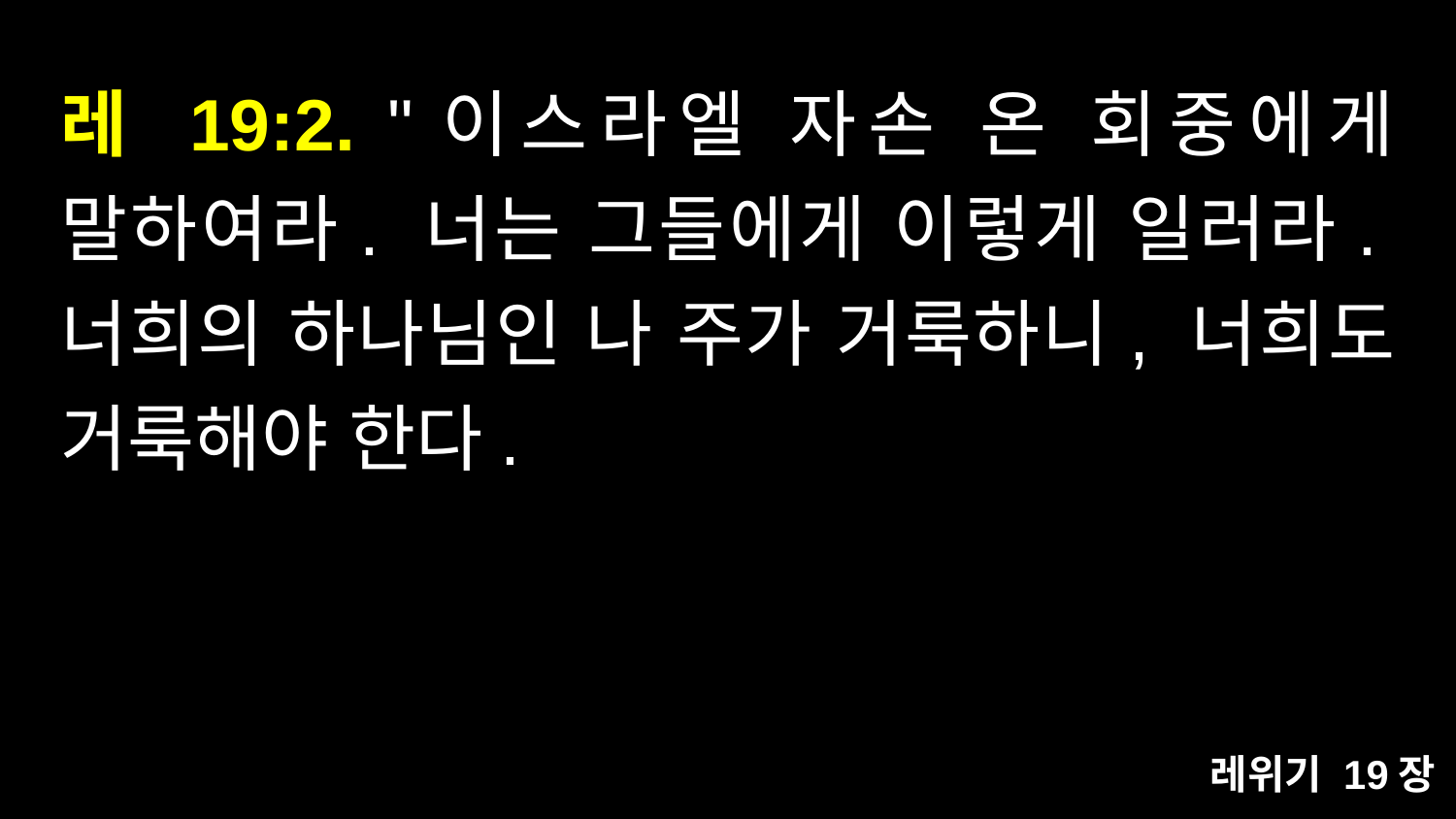

# 레 19:2. "이스라엘 자손 온 회중에게 말하여라. 너는 그들에게 이렇게 일러라.너희의 하나님인 나 주가 거룩하니, 너희도 거룩해야 한다.
레위기 19장